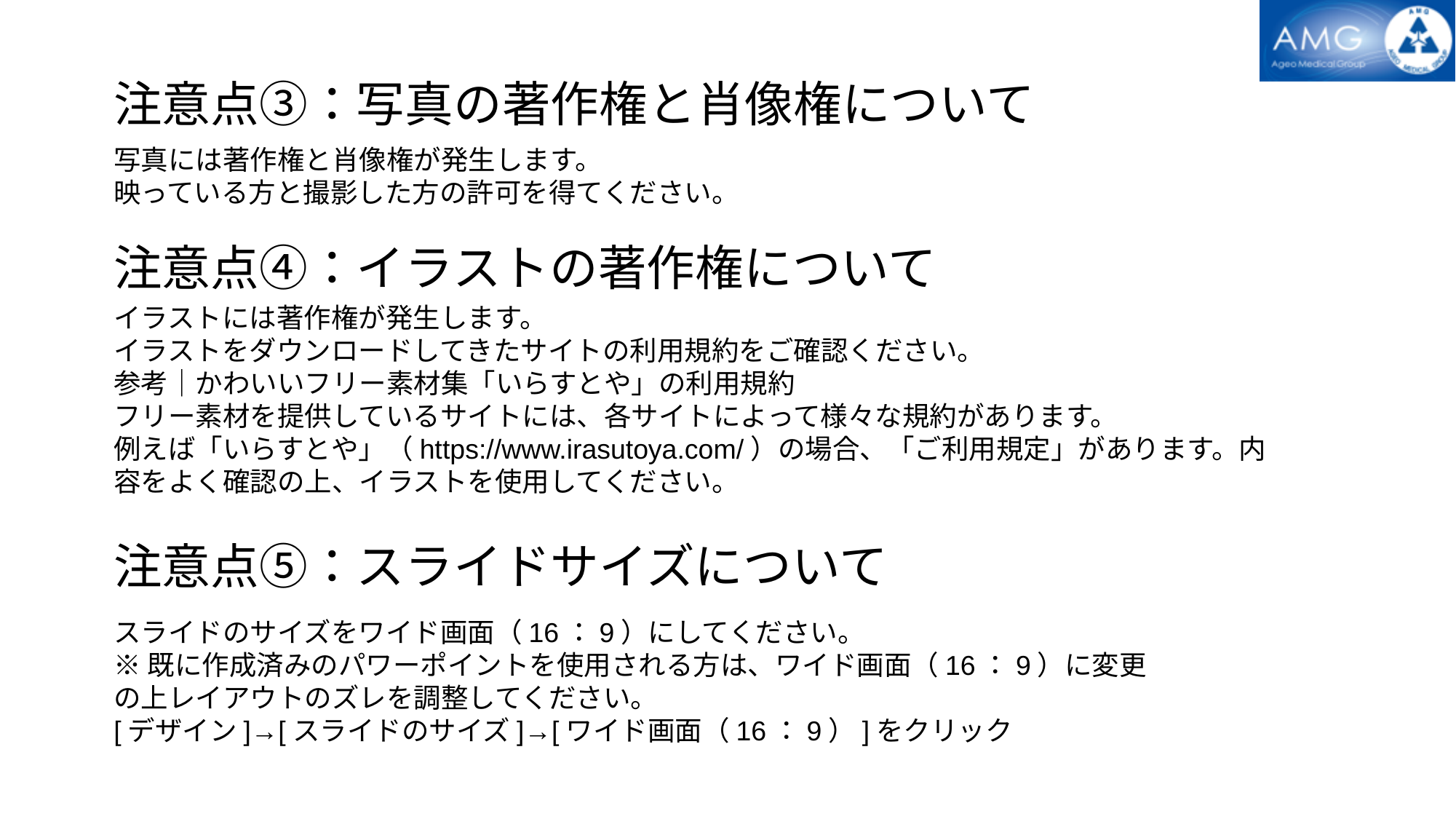

注意点③：写真の著作権と肖像権について
写真には著作権と肖像権が発生します。
映っている方と撮影した方の許可を得てください。
注意点④：イラストの著作権について
イラストには著作権が発生します。
イラストをダウンロードしてきたサイトの利用規約をご確認ください。
参考｜かわいいフリー素材集「いらすとや」の利用規約
フリー素材を提供しているサイトには、各サイトによって様々な規約があります。
例えば「いらすとや」（https://www.irasutoya.com/）の場合、「ご利用規定」があります。内容をよく確認の上、イラストを使用してください。
注意点⑤：スライドサイズについて
スライドのサイズをワイド画面（16：9）にしてください。
※既に作成済みのパワーポイントを使用される方は、ワイド画面（16：9）に変更の上レイアウトのズレを調整してください。
[デザイン]→[スライドのサイズ]→[ワイド画面（16：9）]をクリック